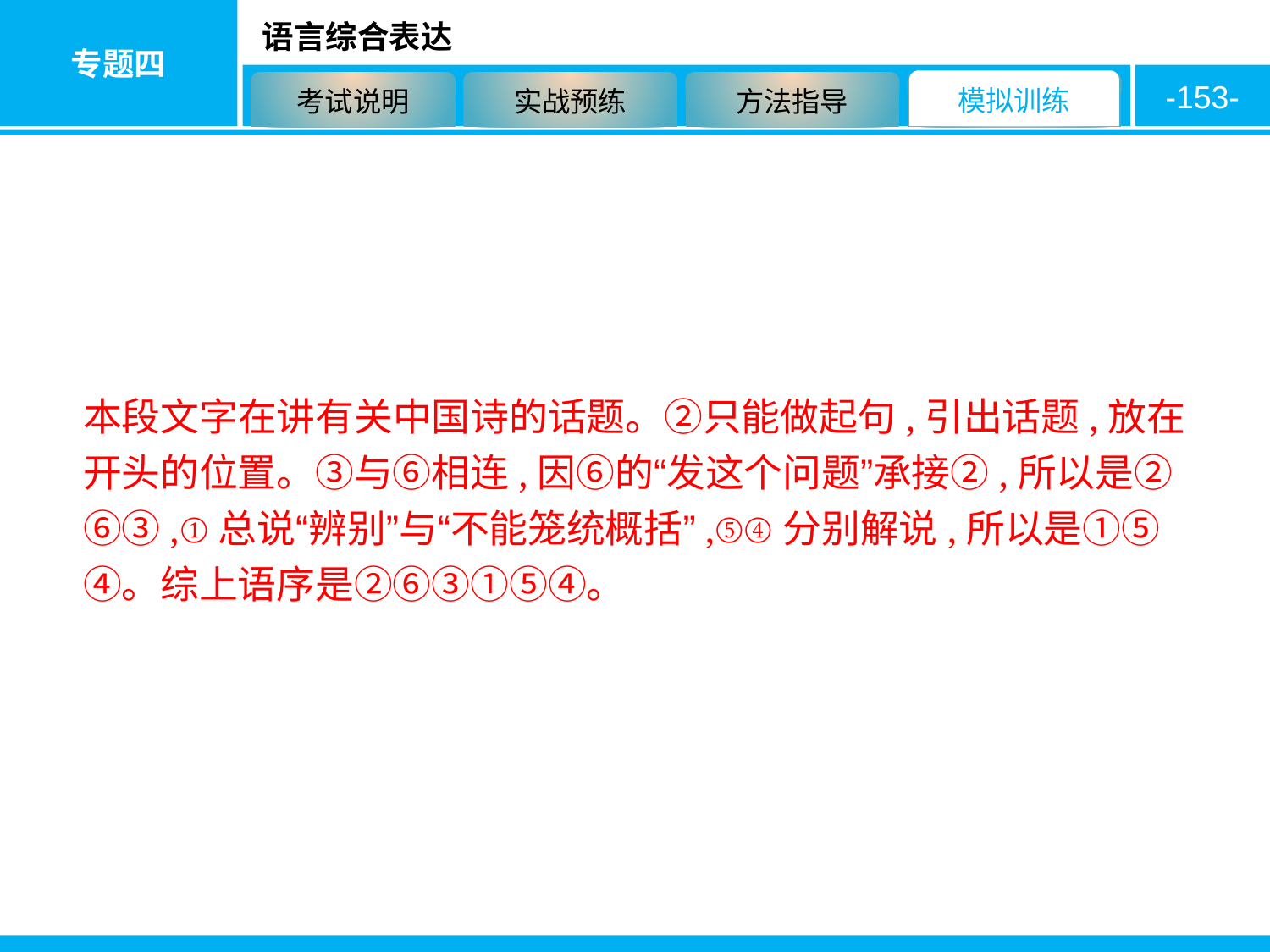

-153-
本段文字在讲有关中国诗的话题。②只能做起句,引出话题,放在开头的位置。③与⑥相连,因⑥的“发这个问题”承接②,所以是②⑥③,①总说“辨别”与“不能笼统概括”,⑤④分别解说,所以是①⑤④。综上语序是②⑥③①⑤④。